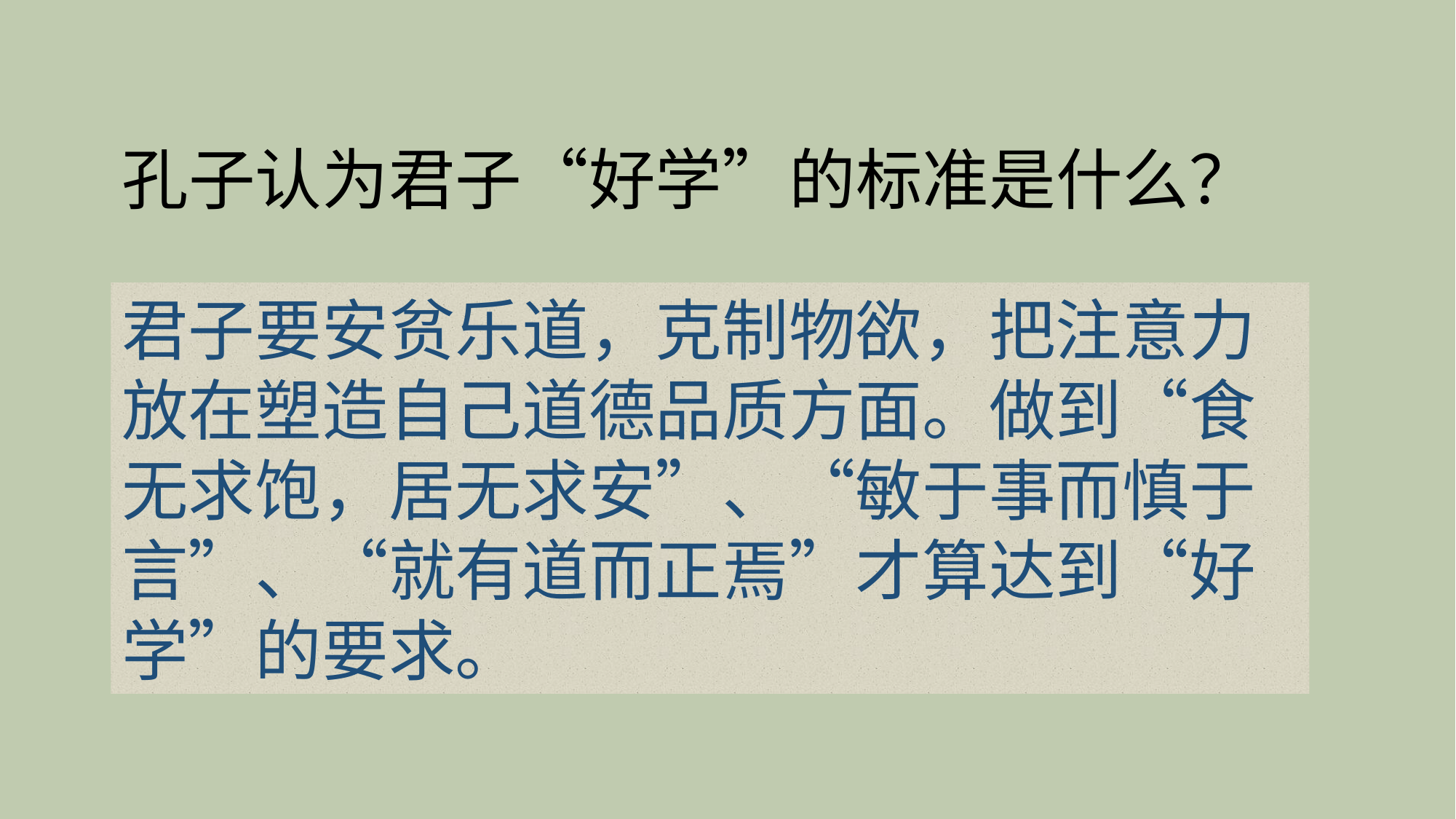

# 孔子认为君子“好学”的标准是什么？
君子要安贫乐道，克制物欲，把注意力放在塑造自己道德品质方面。做到“食无求饱，居无求安”、“敏于事而慎于言”、“就有道而正焉”才算达到“好学”的要求。